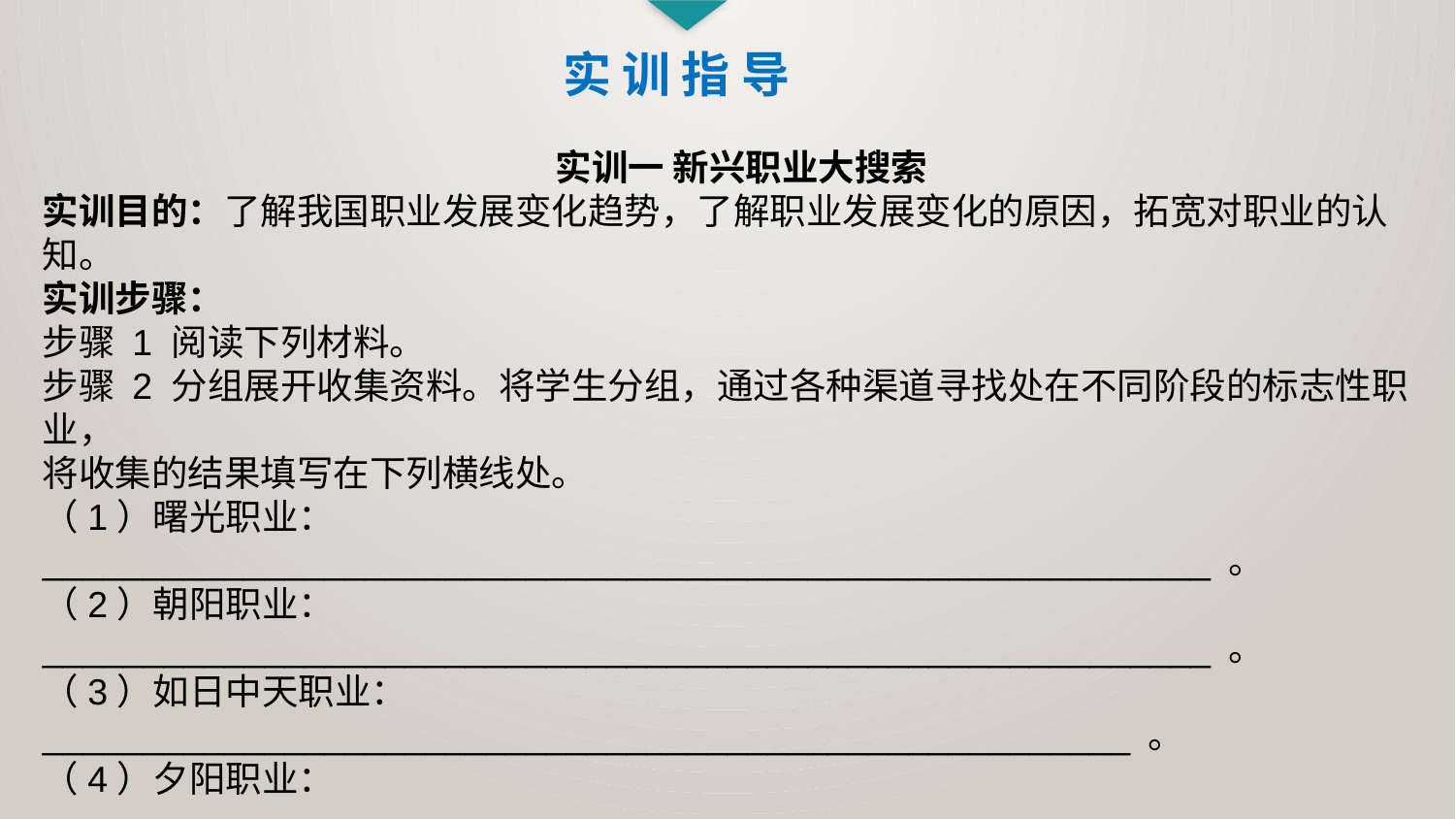

实 训 指 导
实训一 新兴职业大搜索
实训目的：了解我国职业发展变化趋势，了解职业发展变化的原因，拓宽对职业的认知。
实训步骤：
步骤 1 阅读下列材料。
步骤 2 分组展开收集资料。将学生分组，通过各种渠道寻找处在不同阶段的标志性职业，
将收集的结果填写在下列横线处。
（1）曙光职业：__________________________________________________________ 。
（2）朝阳职业：__________________________________________________________ 。
（3）如日中天职业：______________________________________________________ 。
（4）夕阳职业：__________________________________________________________ 。
（5）黄昏职业：__________________________________________________________ 。
（6）流星职业：__________________________________________________________ 。
（7）恒星职业：__________________________________________________________ 。
（8）昨夜星辰职业：______________________________________________________ 。

84